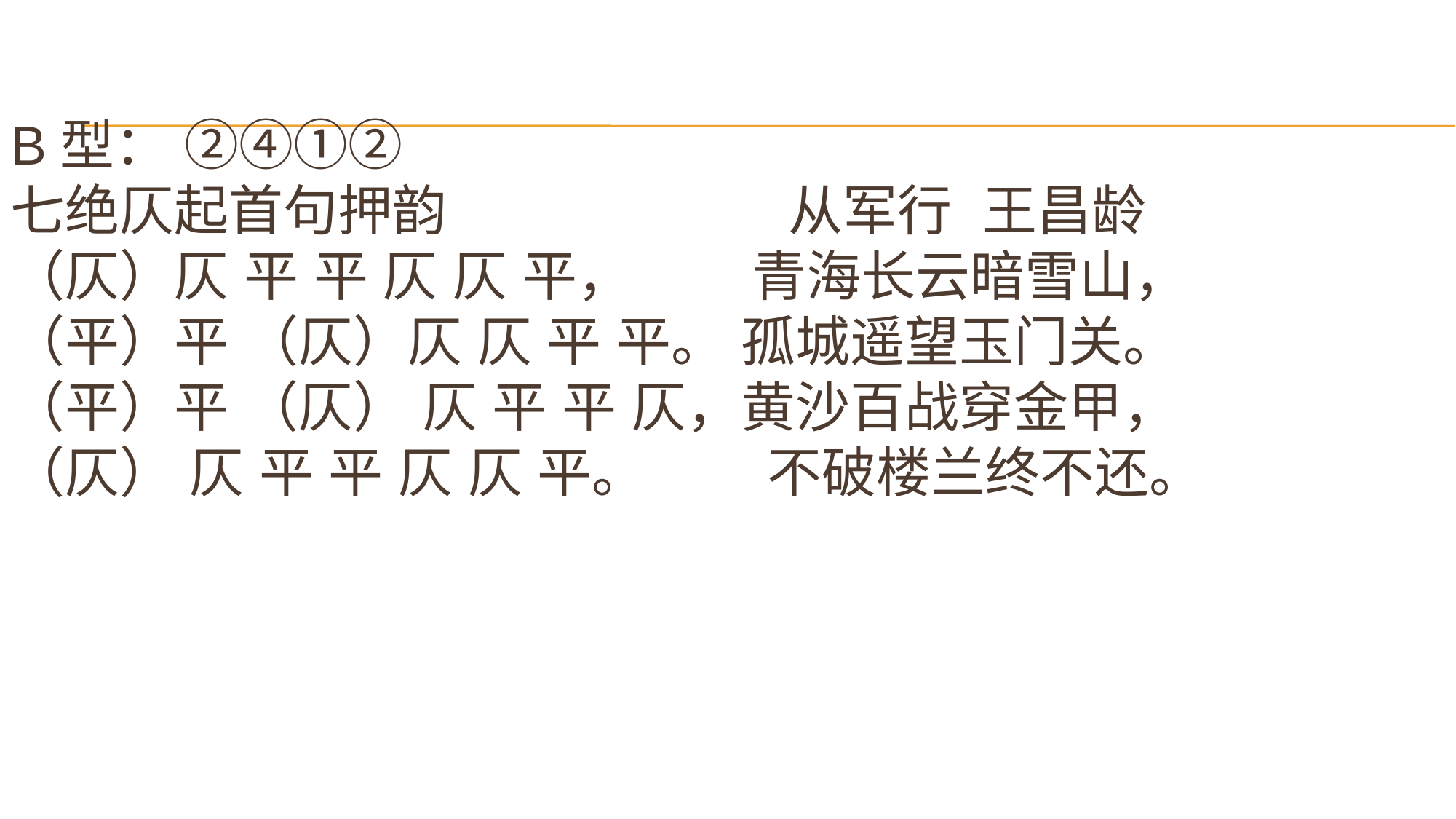

# B型： ②④①② 七绝仄起首句押韵 　                  从军行  王昌龄  　　　　 （仄）仄 平 平 仄 仄 平，        青海长云暗雪山， 　　　　 （平）平 （仄）仄 仄 平 平。 孤城遥望玉门关。 　　　　 （平）平 （仄） 仄 平 平 仄，黄沙百战穿金甲， 　　　　 （仄） 仄 平 平 仄 仄 平。        不破楼兰终不还。